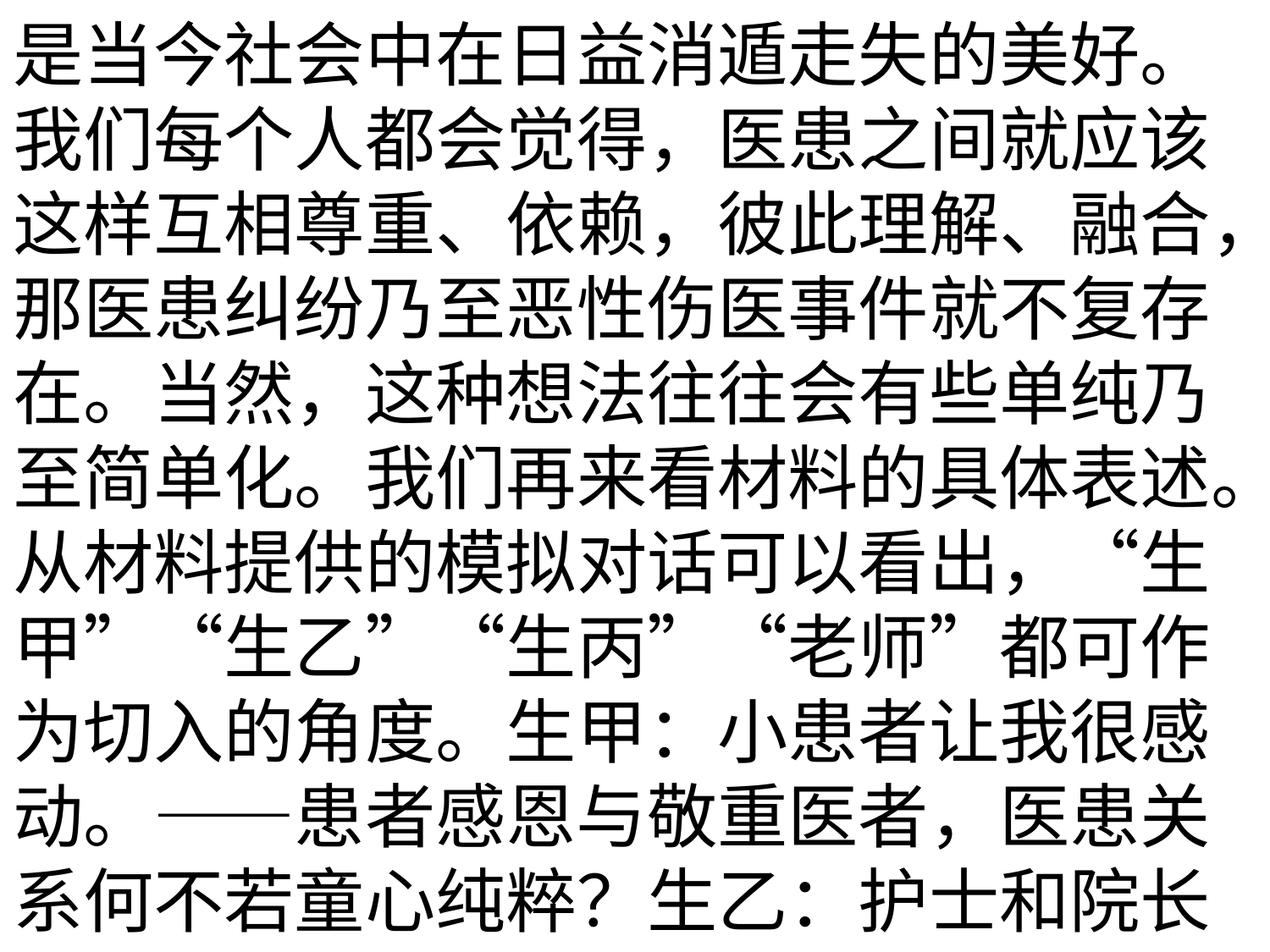

# 是当今社会中在日益消遁走失的美好。我们每个人都会觉得，医患之间就应该这样互相尊重、依赖，彼此理解、融合，那医患纠纷乃至恶性伤医事件就不复存在。当然，这种想法往往会有些单纯乃至简单化。我们再来看材料的具体表述。从材料提供的模拟对话可以看出，“生甲”“生乙”“生丙”“老师”都可作为切入的角度。生甲：小患者让我很感动。——患者感恩与敬重医者，医患关系何不若童心纯粹？生乙：护士和院长